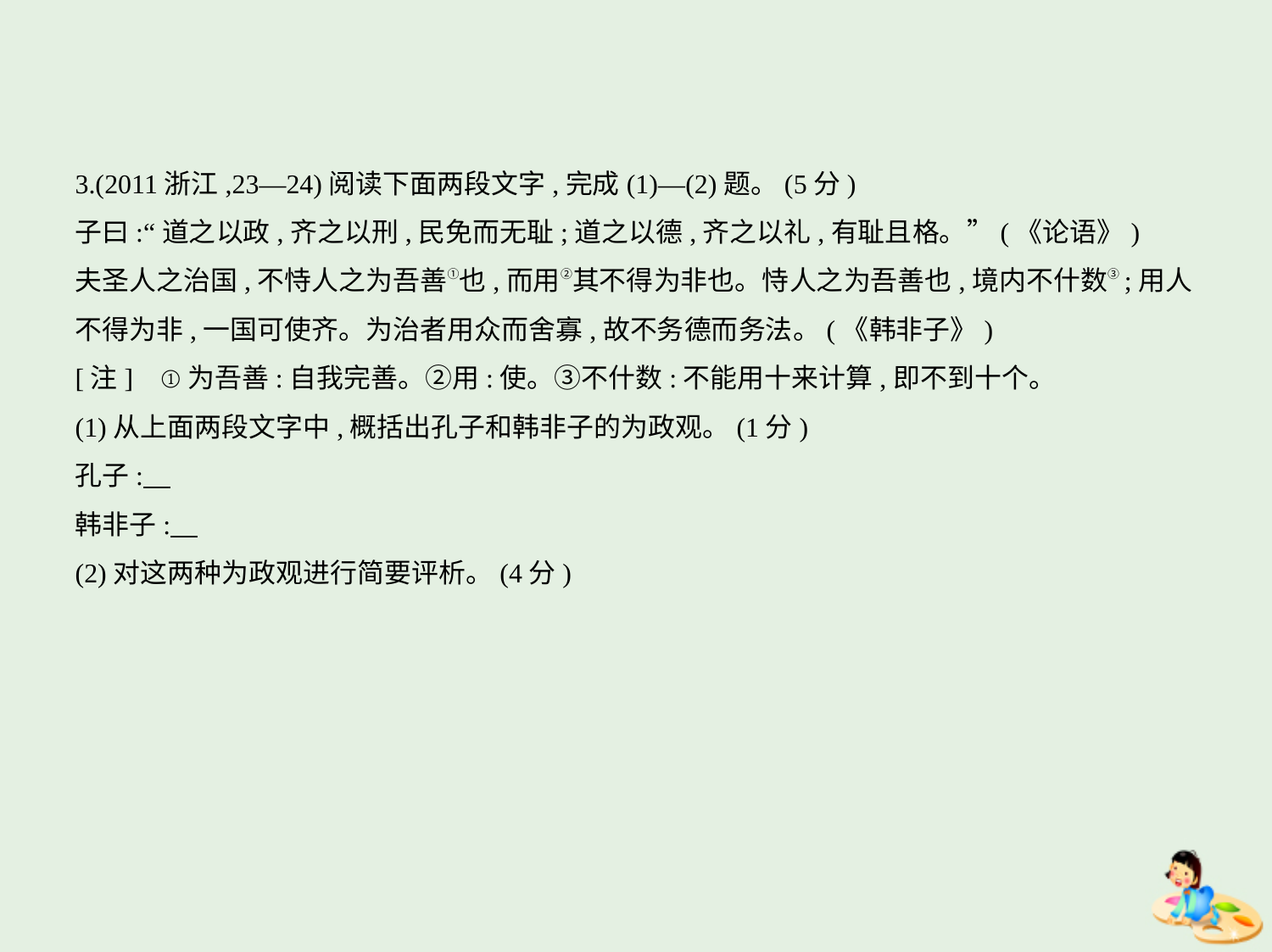

3.(2011浙江,23—24)阅读下面两段文字,完成(1)—(2)题。(5分)
子曰:“道之以政,齐之以刑,民免而无耻;道之以德,齐之以礼,有耻且格。”(《论语》)
夫圣人之治国,不恃人之为吾善①也,而用②其不得为非也。恃人之为吾善也,境内不什数③;用人
不得为非,一国可使齐。为治者用众而舍寡,故不务德而务法。(《韩非子》)
[注]    ①为吾善:自我完善。②用:使。③不什数:不能用十来计算,即不到十个。
(1)从上面两段文字中,概括出孔子和韩非子的为政观。(1分)
孔子:
韩非子:
(2)对这两种为政观进行简要评析。(4分)